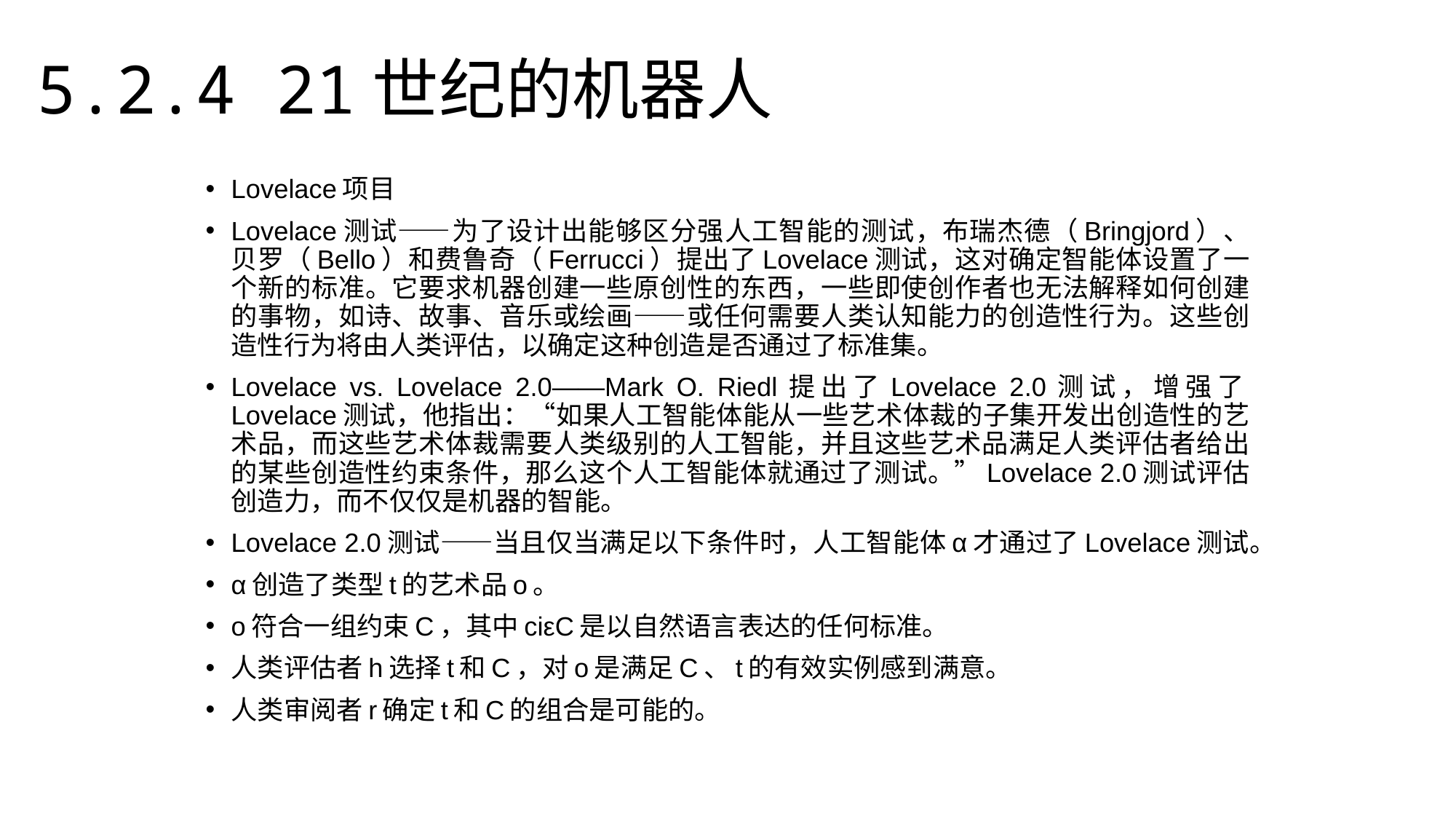

5.2.4 21世纪的机器人

Lovelace项目
Lovelace测试——为了设计出能够区分强人工智能的测试，布瑞杰德（Bringjord）、贝罗（Bello）和费鲁奇（Ferrucci）提出了Lovelace测试，这对确定智能体设置了一个新的标准。它要求机器创建一些原创性的东西，一些即使创作者也无法解释如何创建的事物，如诗、故事、音乐或绘画——或任何需要人类认知能力的创造性行为。这些创造性行为将由人类评估，以确定这种创造是否通过了标准集。
Lovelace vs. Lovelace 2.0——Mark O. Riedl提出了Lovelace 2.0测试，增强了Lovelace测试，他指出：“如果人工智能体能从一些艺术体裁的子集开发出创造性的艺术品，而这些艺术体裁需要人类级别的人工智能，并且这些艺术品满足人类评估者给出的某些创造性约束条件，那么这个人工智能体就通过了测试。”Lovelace 2.0测试评估创造力，而不仅仅是机器的智能。
Lovelace 2.0测试——当且仅当满足以下条件时，人工智能体α才通过了Lovelace测试。
α创造了类型t的艺术品o。
o符合一组约束C，其中ciεC是以自然语言表达的任何标准。
人类评估者h选择t和C，对o是满足C、t的有效实例感到满意。
人类审阅者r确定t和C的组合是可能的。